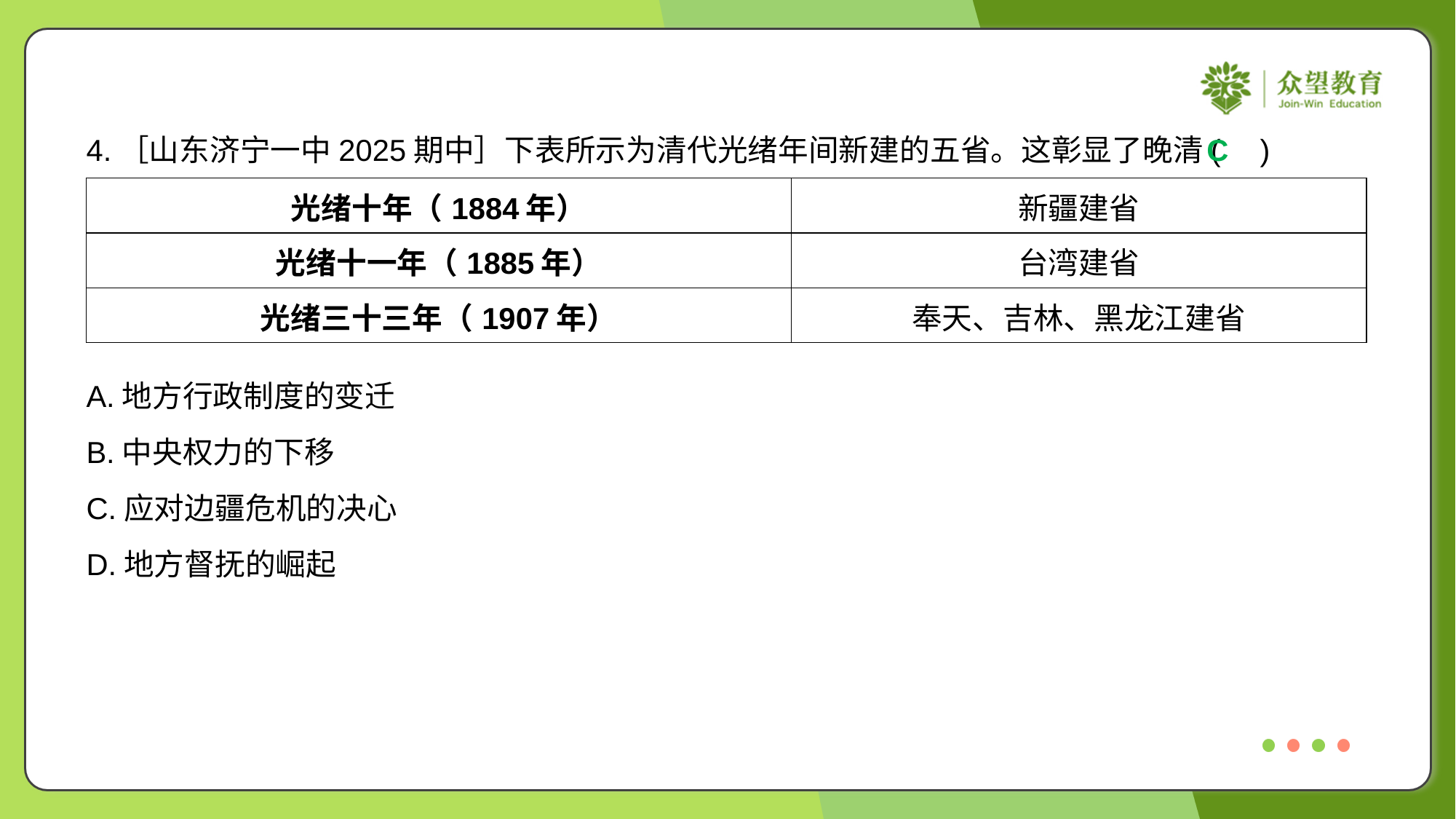

4.［山东济宁一中2025期中］下表所示为清代光绪年间新建的五省。这彰显了晚清(     )
C
| 光绪十年（1884年） | 新疆建省 |
| --- | --- |
| 光绪十一年（1885年） | 台湾建省 |
| 光绪三十三年（1907年） | 奉天、吉林、黑龙江建省 |
A.地方行政制度的变迁
B.中央权力的下移
C.应对边疆危机的决心
D.地方督抚的崛起